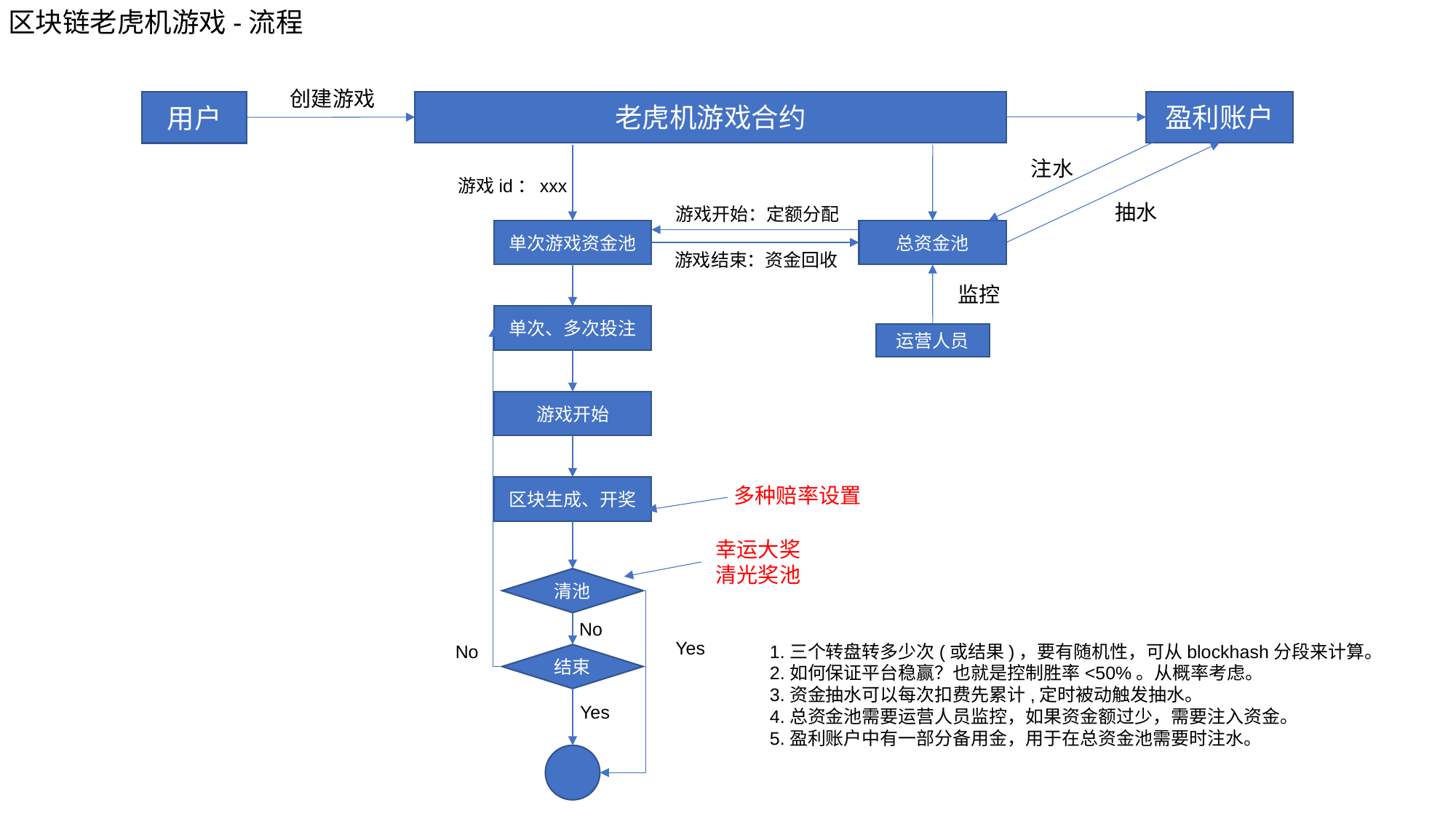

区块链老虎机游戏-流程
创建游戏
盈利账户
用户
老虎机游戏合约
注水
游戏id：xxx
抽水
游戏开始：定额分配
单次游戏资金池
总资金池
游戏结束：资金回收
监控
单次、多次投注
运营人员
游戏开始
区块生成、开奖
多种赔率设置
幸运大奖
清光奖池
清池
No
Yes
1.三个转盘转多少次(或结果)，要有随机性，可从blockhash分段来计算。
2.如何保证平台稳赢？也就是控制胜率<50%。从概率考虑。
3.资金抽水可以每次扣费先累计,定时被动触发抽水。
4.总资金池需要运营人员监控，如果资金额过少，需要注入资金。
5.盈利账户中有一部分备用金，用于在总资金池需要时注水。
No
结束
Yes